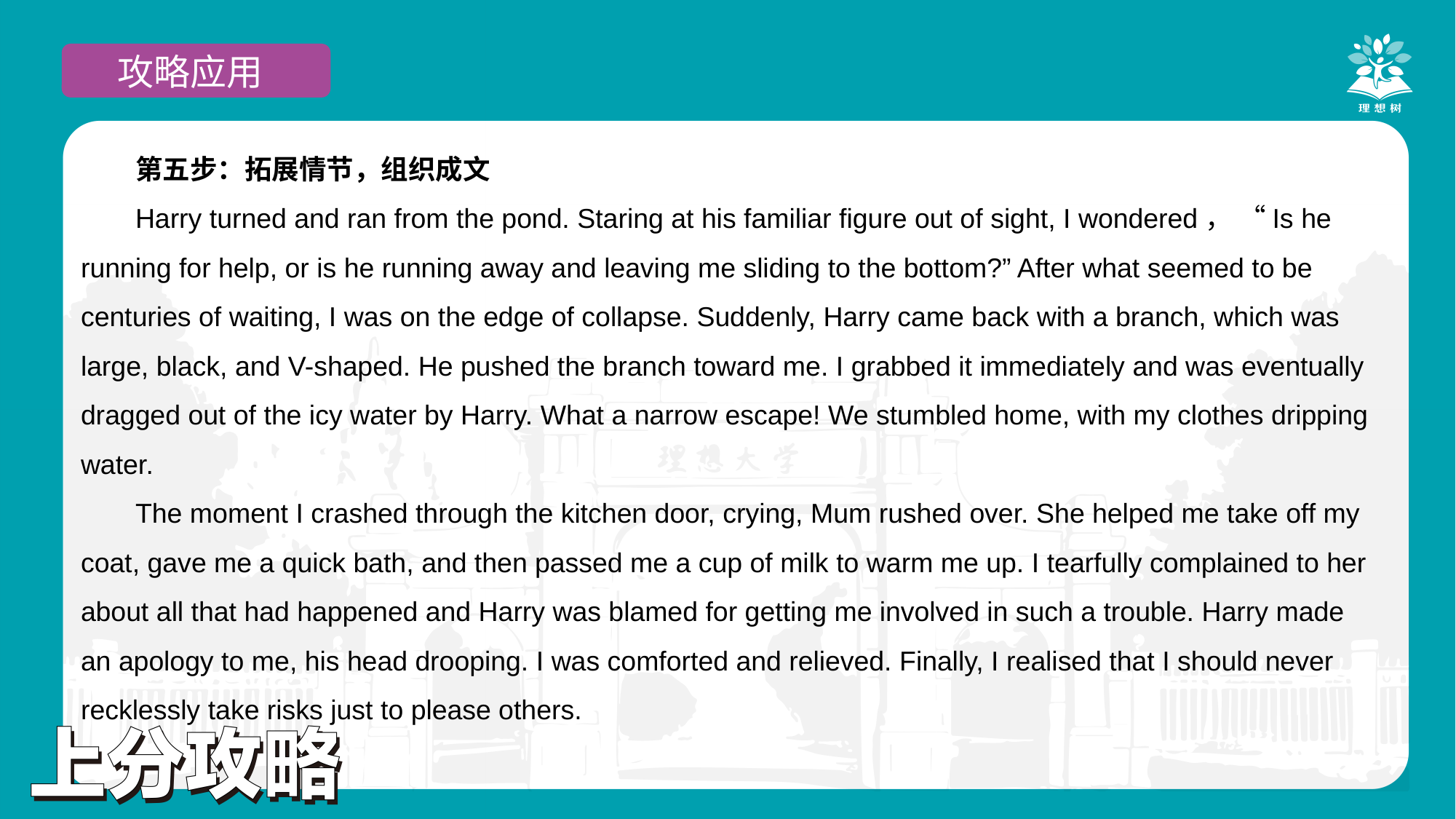

攻略应用
第五步：拓展情节，组织成文
Harry turned and ran from the pond. Staring at his familiar figure out of sight, I wondered， “Is he running for help, or is he running away and leaving me sliding to the bottom?” After what seemed to be centuries of waiting, I was on the edge of collapse. Suddenly, Harry came back with a branch, which was large, black, and V-shaped. He pushed the branch toward me. I grabbed it immediately and was eventually dragged out of the icy water by Harry. What a narrow escape! We stumbled home, with my clothes dripping water.
The moment I crashed through the kitchen door, crying, Mum rushed over. She helped me take off my coat, gave me a quick bath, and then passed me a cup of milk to warm me up. I tearfully complained to her about all that had happened and Harry was blamed for getting me involved in such a trouble. Harry made an apology to me, his head drooping. I was comforted and relieved. Finally, I realised that I should never recklessly take risks just to please others.